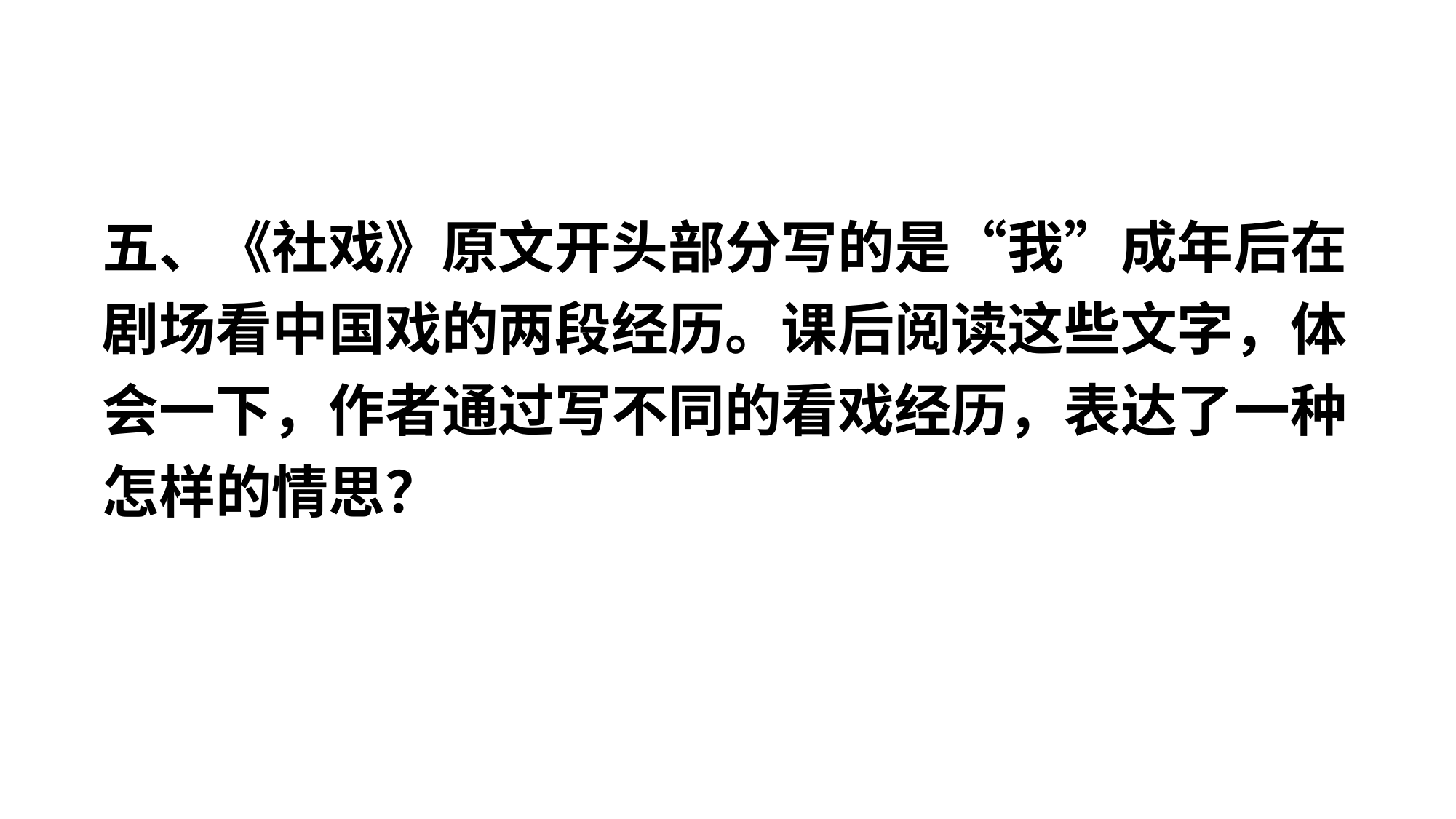

五、《社戏》原文开头部分写的是“我”成年后在剧场看中国戏的两段经历。课后阅读这些文字，体会一下，作者通过写不同的看戏经历，表达了一种怎样的情思？